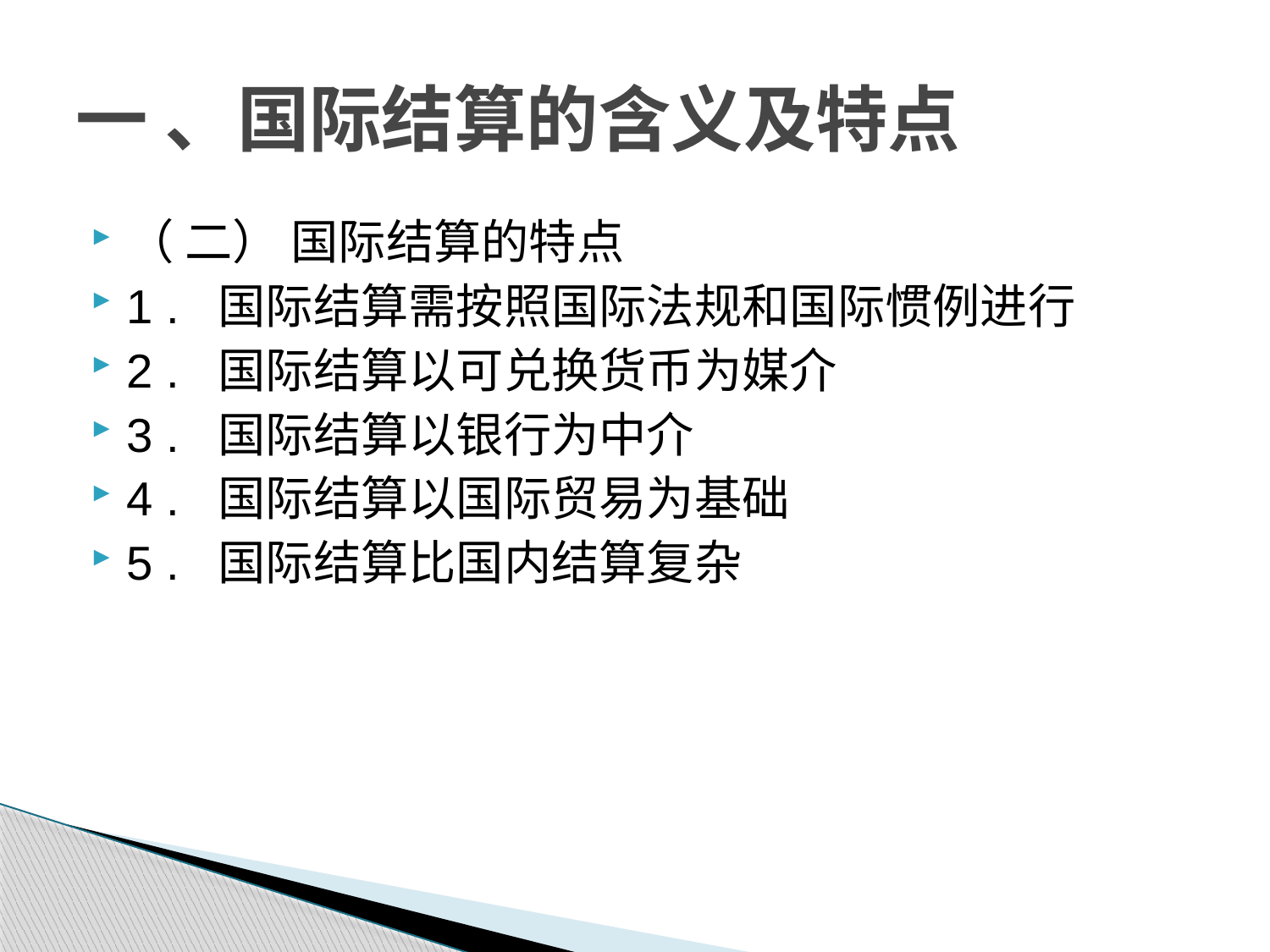

# 一 、国际结算的含义及特点
（ 二） 国际结算的特点
1 .  国际结算需按照国际法规和国际惯例进行
2 .  国际结算以可兑换货币为媒介
3 .  国际结算以银行为中介
4 .  国际结算以国际贸易为基础
5 .  国际结算比国内结算复杂